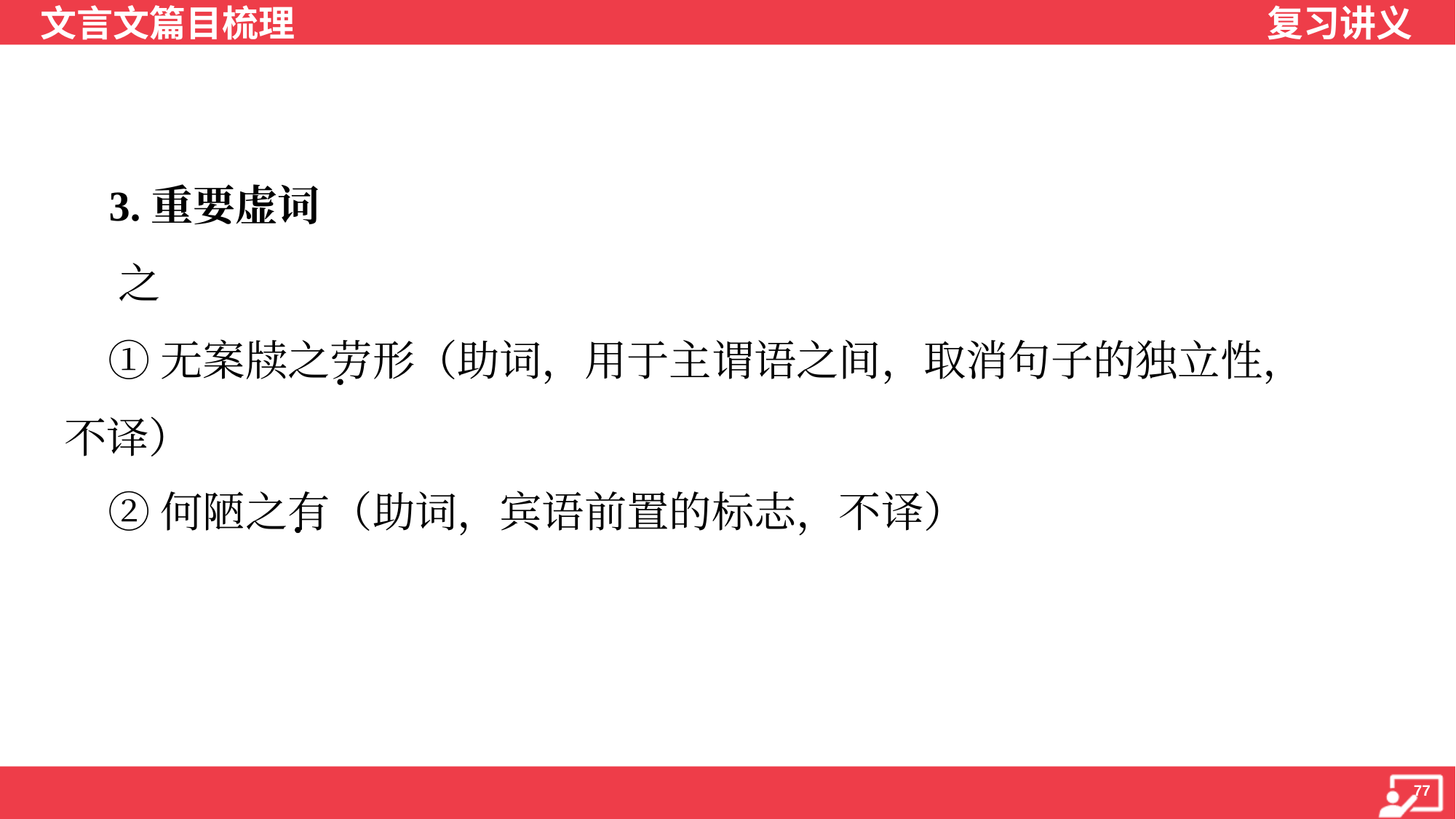

3.重要虚词
    之
    ①无案牍之劳形（助词，用于主谓语之间，取消句子的独立性，
不译）
    ②何陋之有（助词，宾语前置的标志，不译）